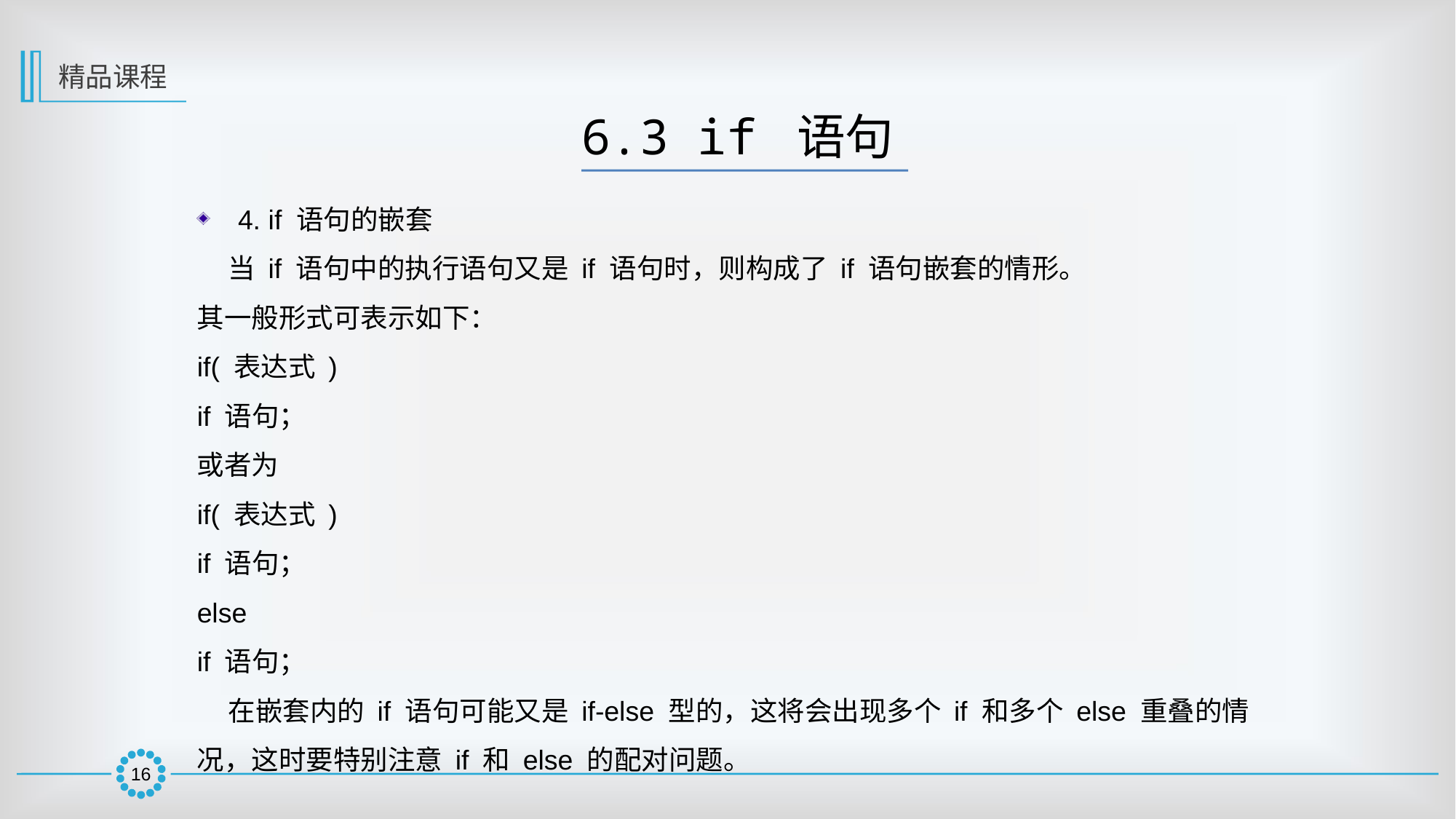

精品课程
6.3 if 语句

4. if 语句的嵌套
    当 if 语句中的执行语句又是 if 语句时，则构成了 if 语句嵌套的情形。
其一般形式可表示如下：
if( 表达式 )
if 语句；
或者为
if( 表达式 )
if 语句；
else
if 语句；
    在嵌套内的 if 语句可能又是 if-else 型的，这将会出现多个 if 和多个 else 重叠的情况，这时要特别注意 if 和 else 的配对问题。

16